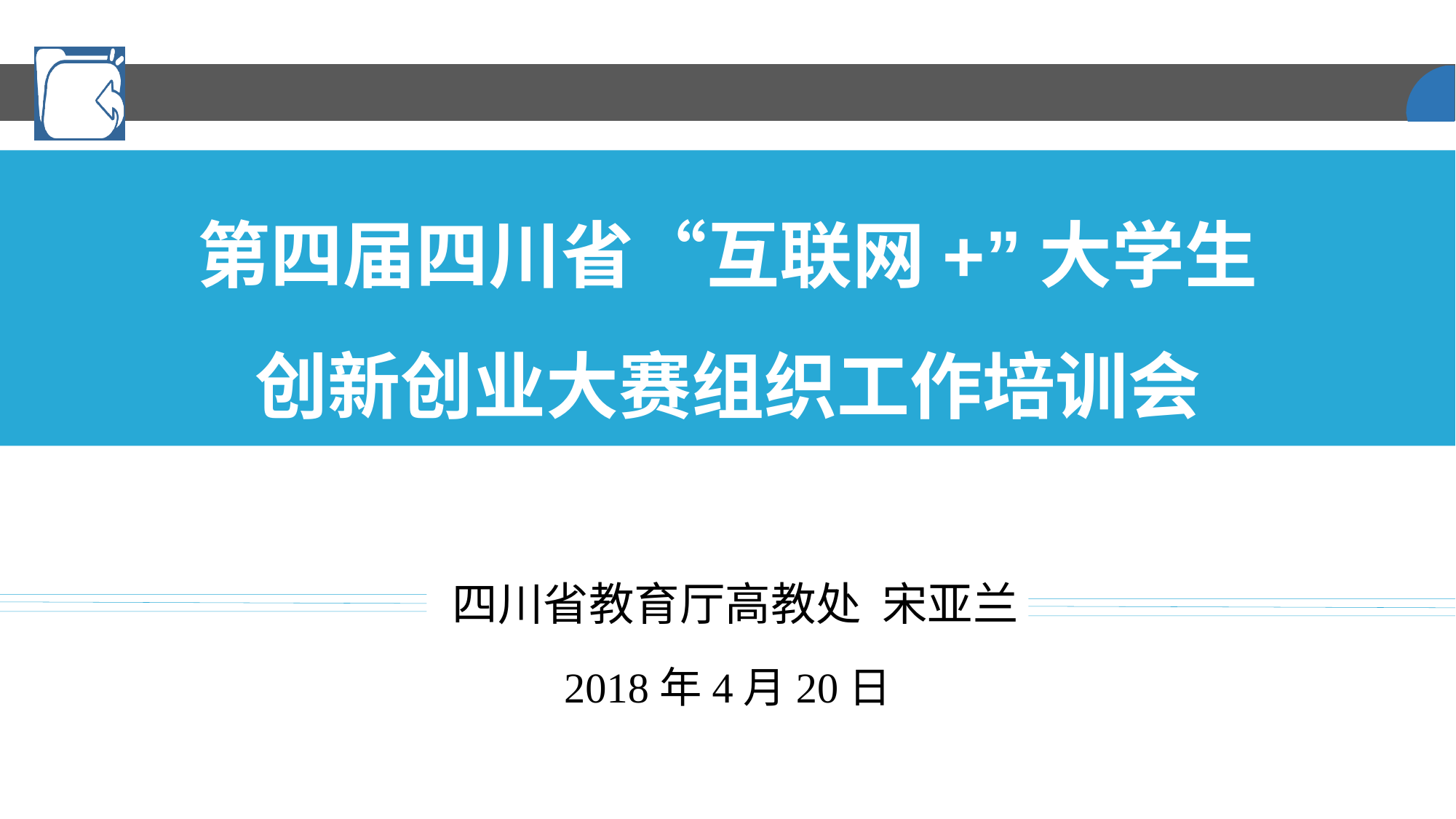

第四届四川省“互联网+”大学生
创新创业大赛组织工作培训会

四川省教育厅高教处  宋亚兰

2018年4月20日